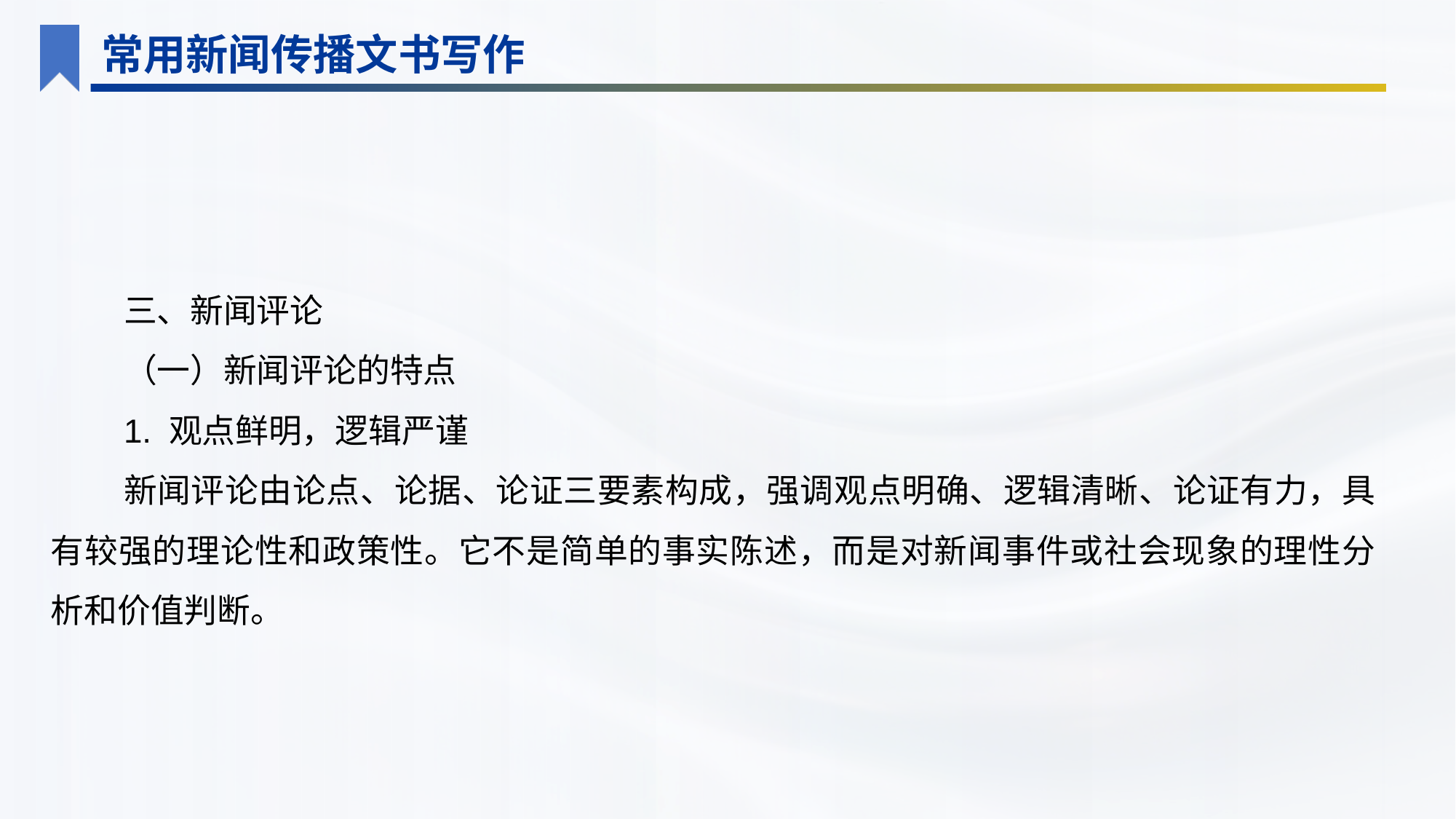

常用新闻传播文书写作
三、新闻评论
（一）新闻评论的特点
1. 观点鲜明，逻辑严谨
新闻评论由论点、论据、论证三要素构成，强调观点明确、逻辑清晰、论证有力，具有较强的理论性和政策性。它不是简单的事实陈述，而是对新闻事件或社会现象的理性分析和价值判断。